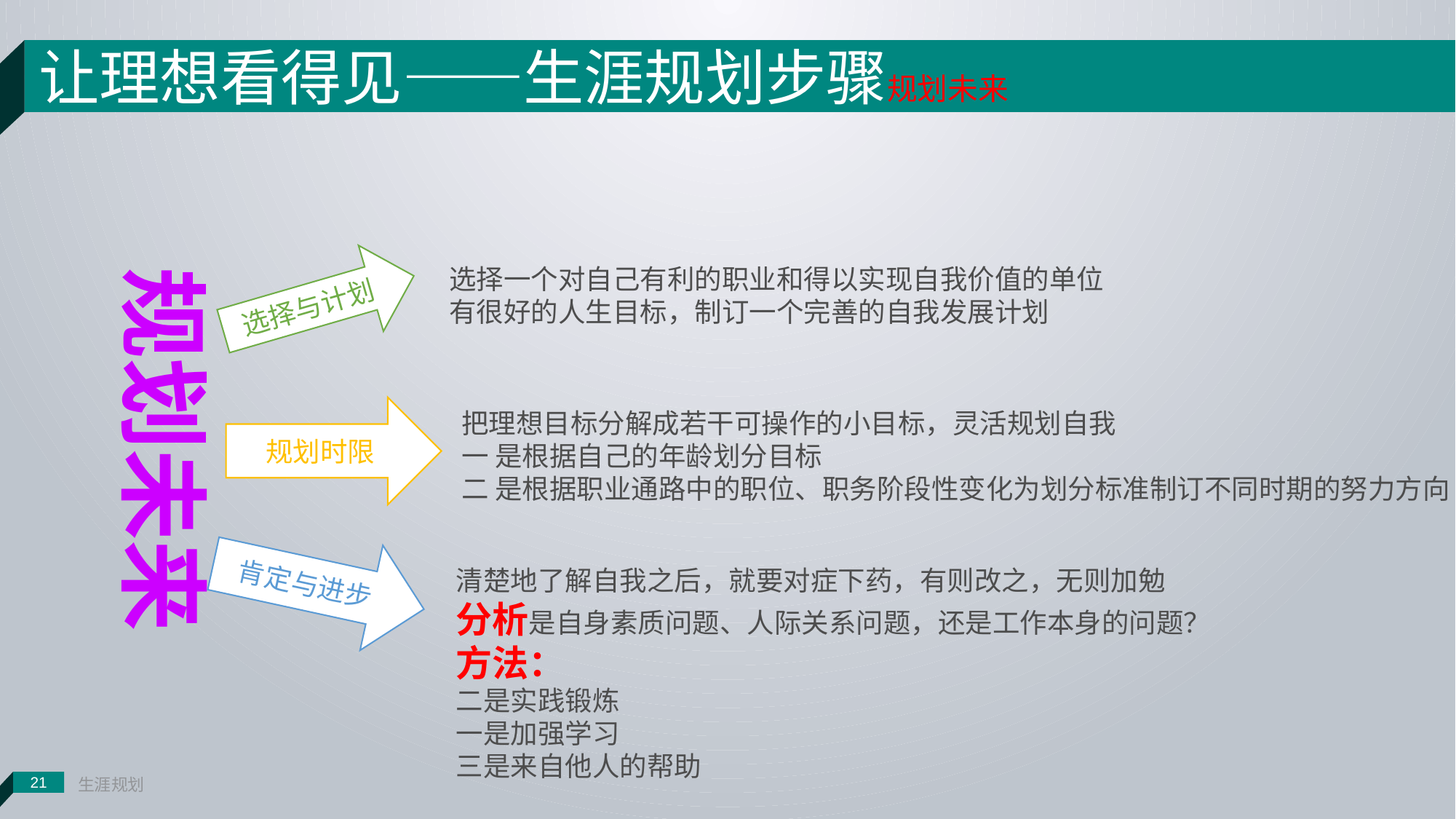

让理想看得见——生涯规划步骤规划未来
规划未来
选择一个对自己有利的职业和得以实现自我价值的单位
有很好的人生目标，制订一个完善的自我发展计划
选择与计划
规划时限
把理想目标分解成若干可操作的小目标，灵活规划自我
一 是根据自己的年龄划分目标
二 是根据职业通路中的职位、职务阶段性变化为划分标准制订不同时期的努力方向
肯定与进步
清楚地了解自我之后，就要对症下药，有则改之，无则加勉
分析是自身素质问题、人际关系问题，还是工作本身的问题？
方法：
二是实践锻炼
一是加强学习
三是来自他人的帮助
生涯规划

21